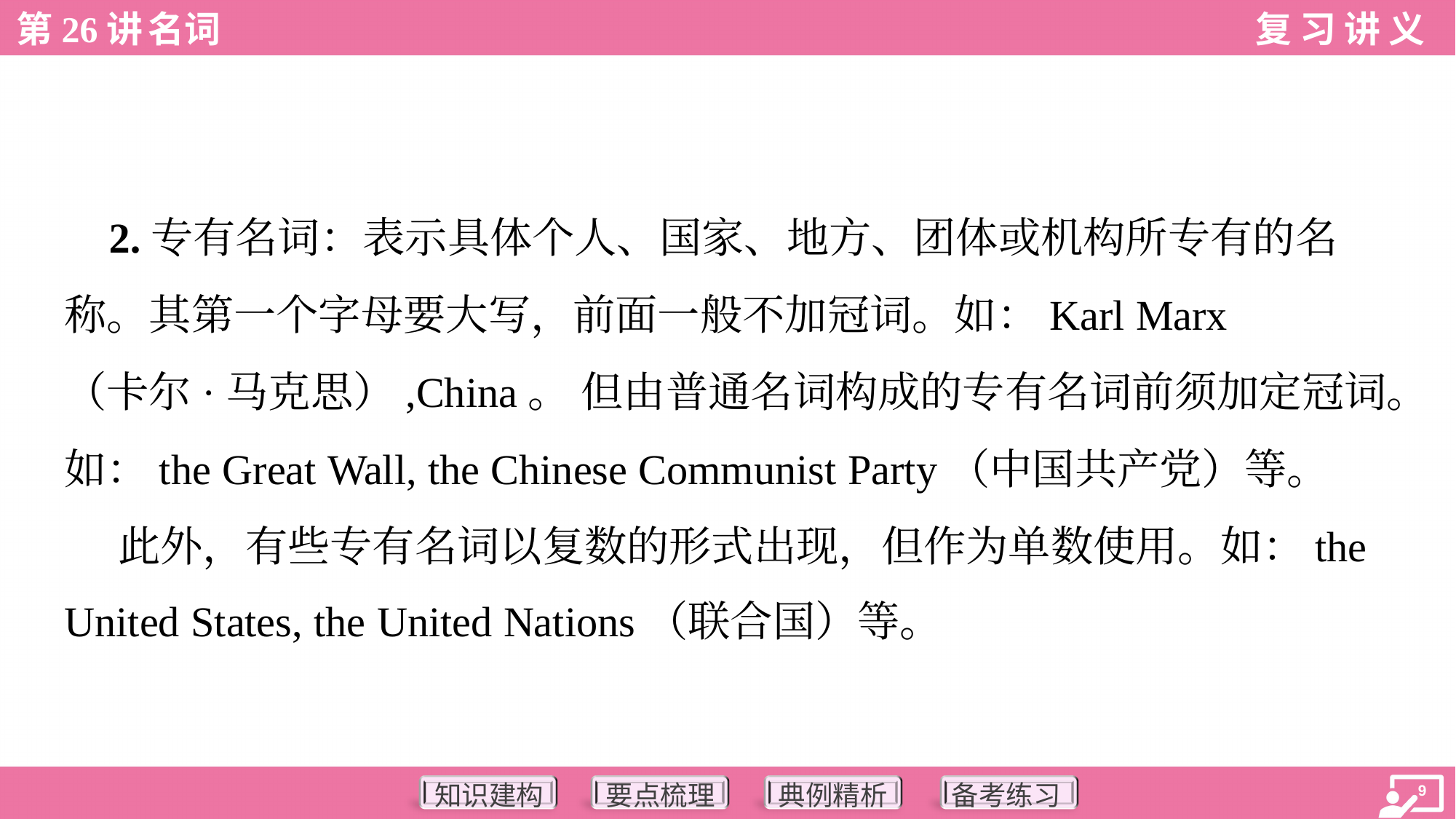

2.专有名词：表示具体个人、国家、地方、团体或机构所专有的名
称。其第一个字母要大写，前面一般不加冠词。如：Karl Marx
（卡尔·马克思）,China。 但由普通名词构成的专有名词前须加定冠词。
如：the Great Wall, the Chinese Communist Party（中国共产党）等。
    此外，有些专有名词以复数的形式出现，但作为单数使用。如：the
United States, the United Nations（联合国）等。